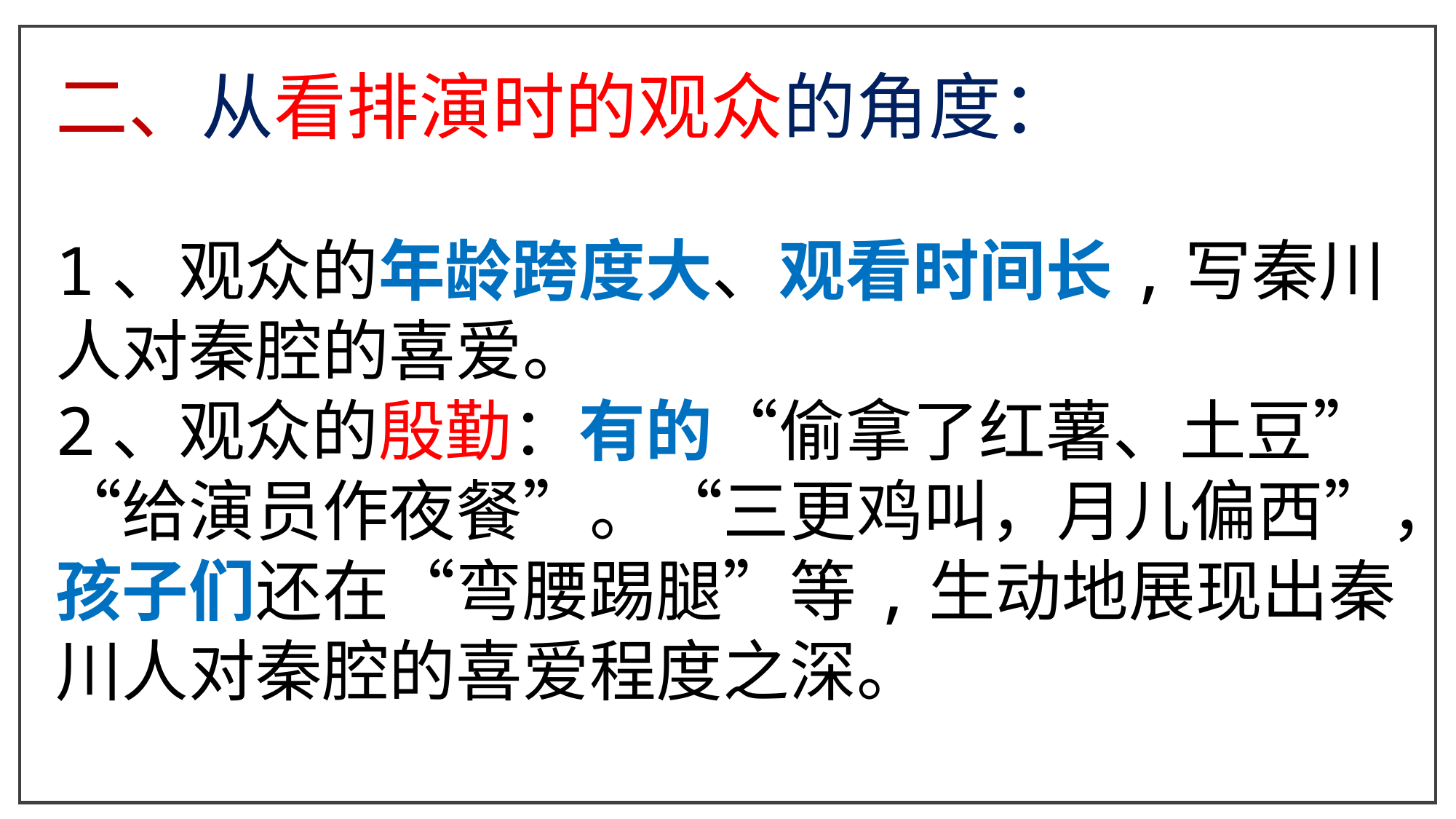

二、从看排演时的观众的角度：

1、观众的年龄跨度大、观看时间长,写秦川人对秦腔的喜爱。
2、观众的殷勤：有的“偷拿了红薯、土豆”“给演员作夜餐”。“三更鸡叫，月儿偏西”，孩子们还在“弯腰踢腿”等,生动地展现出秦川人对秦腔的喜爱程度之深。